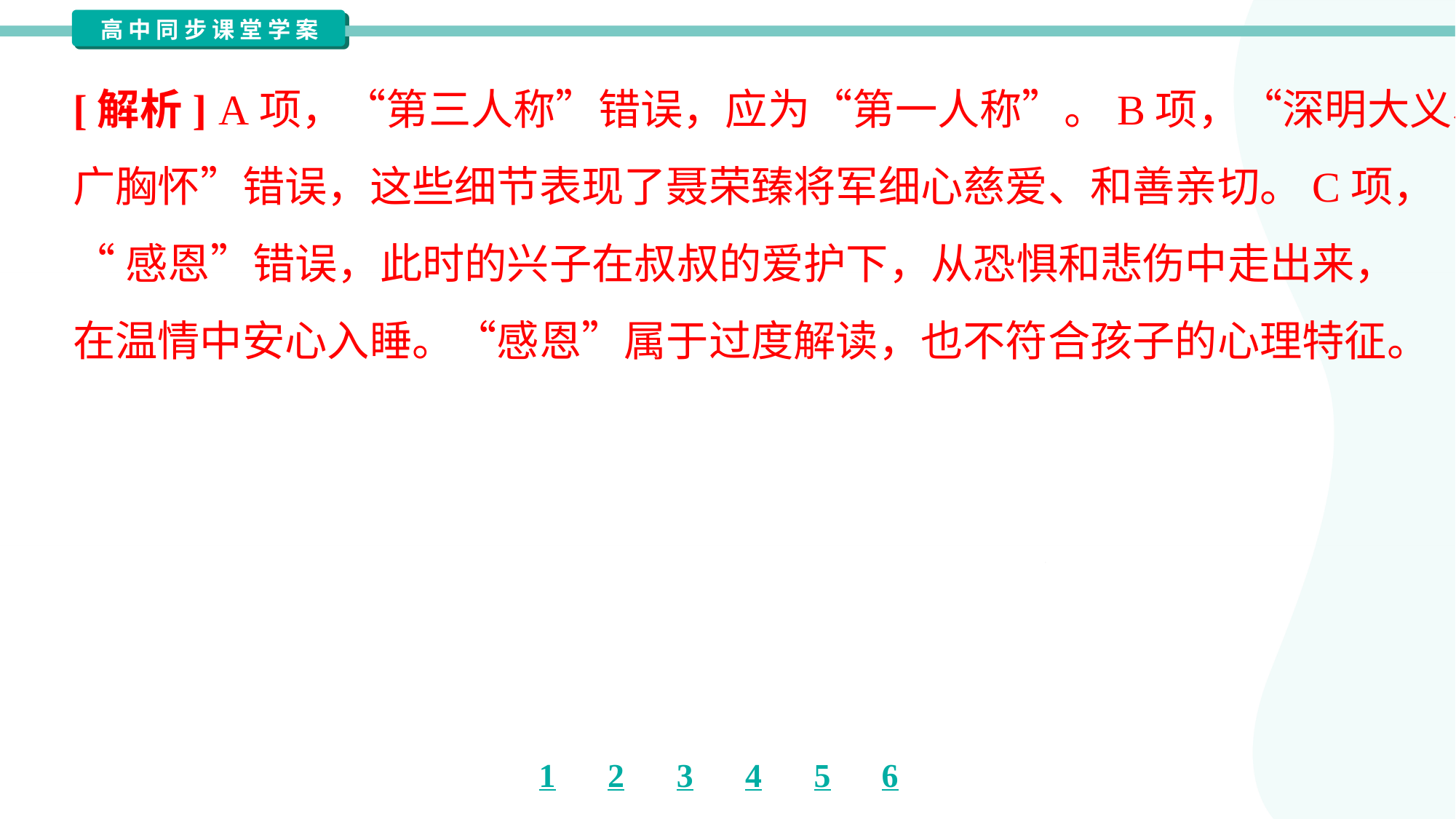

[解析] A项，“第三人称”错误，应为“第一人称”。B项，“深明大义、宽
广胸怀”错误，这些细节表现了聂荣臻将军细心慈爱、和善亲切。C项，
“感恩”错误，此时的兴子在叔叔的爱护下，从恐惧和悲伤中走出来，
在温情中安心入睡。“感恩”属于过度解读，也不符合孩子的心理特征。